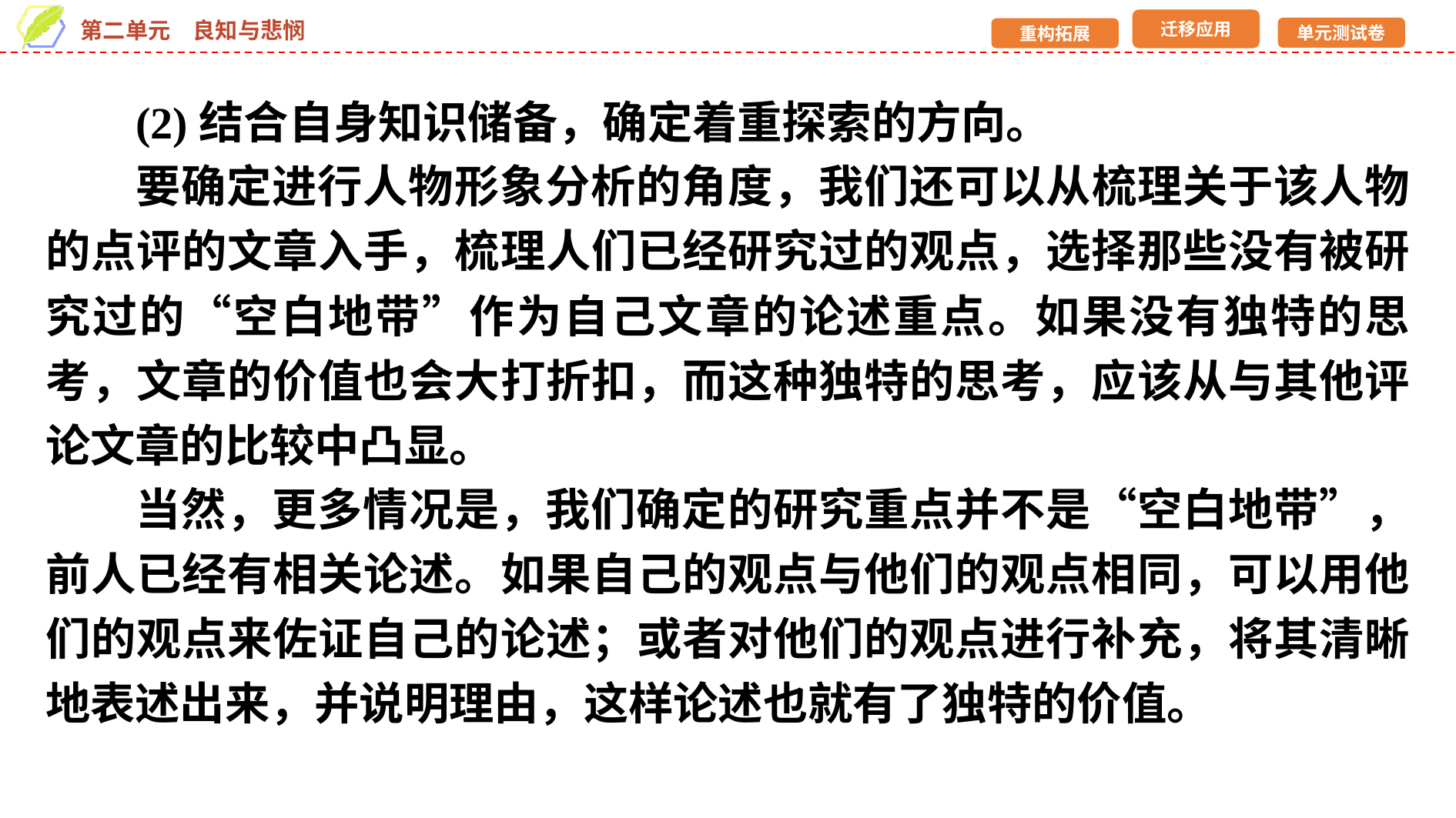

(2)结合自身知识储备，确定着重探索的方向。
要确定进行人物形象分析的角度，我们还可以从梳理关于该人物的点评的文章入手，梳理人们已经研究过的观点，选择那些没有被研究过的“空白地带”作为自己文章的论述重点。如果没有独特的思考，文章的价值也会大打折扣，而这种独特的思考，应该从与其他评论文章的比较中凸显。
当然，更多情况是，我们确定的研究重点并不是“空白地带”，前人已经有相关论述。如果自己的观点与他们的观点相同，可以用他们的观点来佐证自己的论述；或者对他们的观点进行补充，将其清晰地表述出来，并说明理由，这样论述也就有了独特的价值。